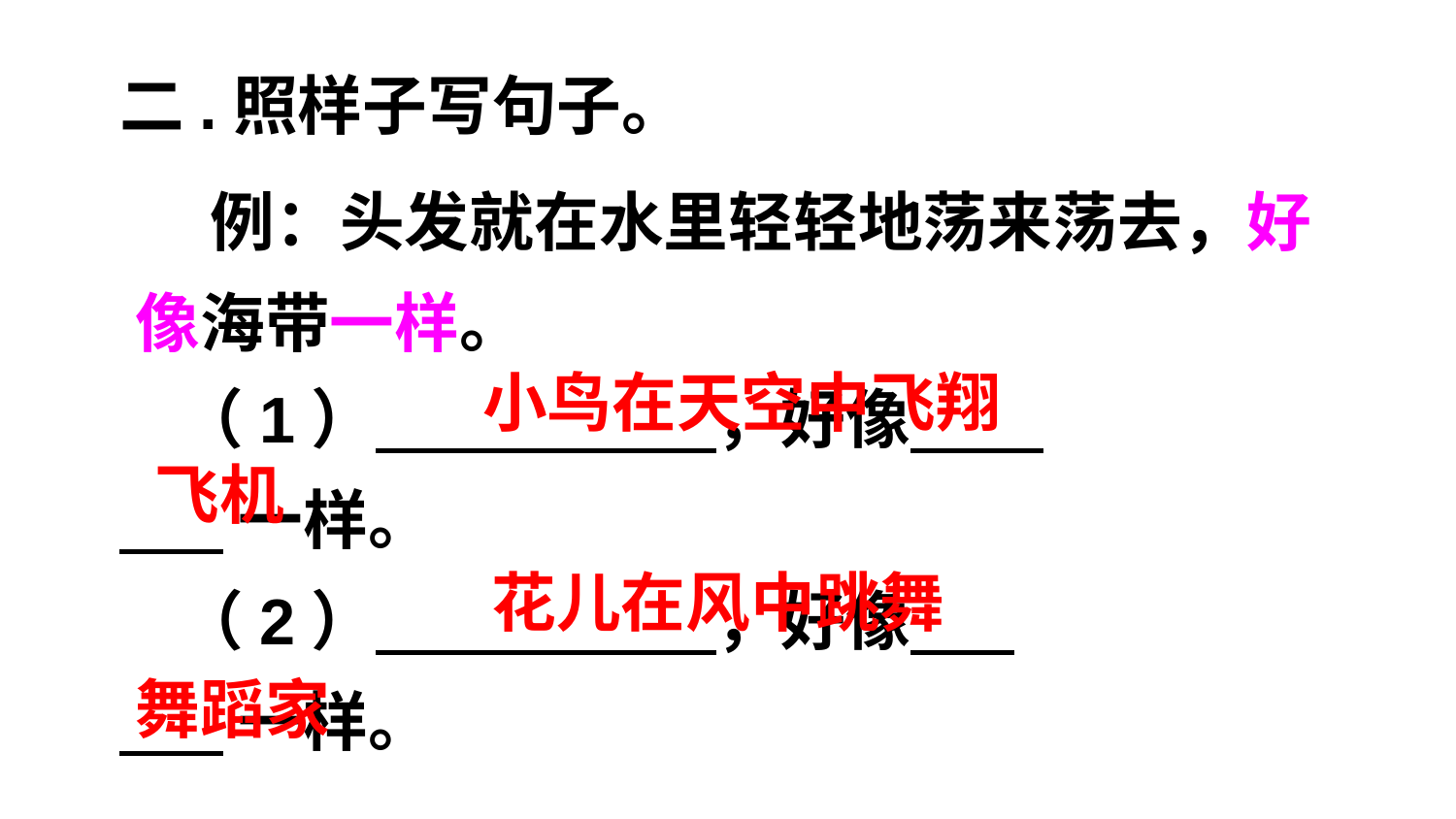

二.照样子写句子。
    例：头发就在水里轻轻地荡来荡去，好像海带一样。
   （1）                       ，好像
       一样。
   （2）                       ，好像
       一样。
小鸟在天空中飞翔
飞机
花儿在风中跳舞
舞蹈家